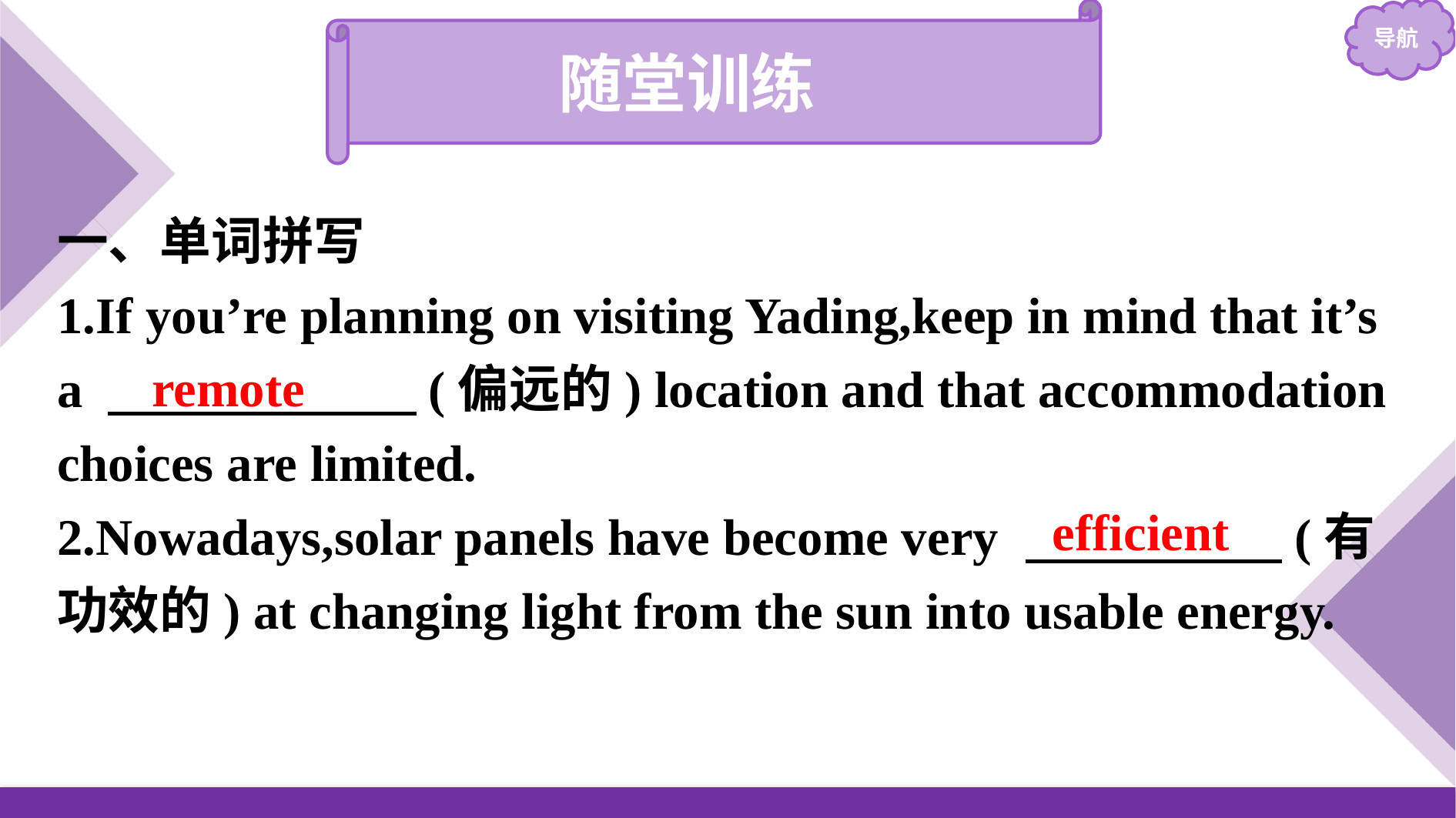

随堂训练
一、单词拼写
1.If you’re planning on visiting Yading,keep in mind that it’s a 　　　　　　(偏远的) location and that accommodation choices are limited.
2.Nowadays,solar panels have become very 　　　　　(有功效的) at changing light from the sun into usable energy.
remote
efficient